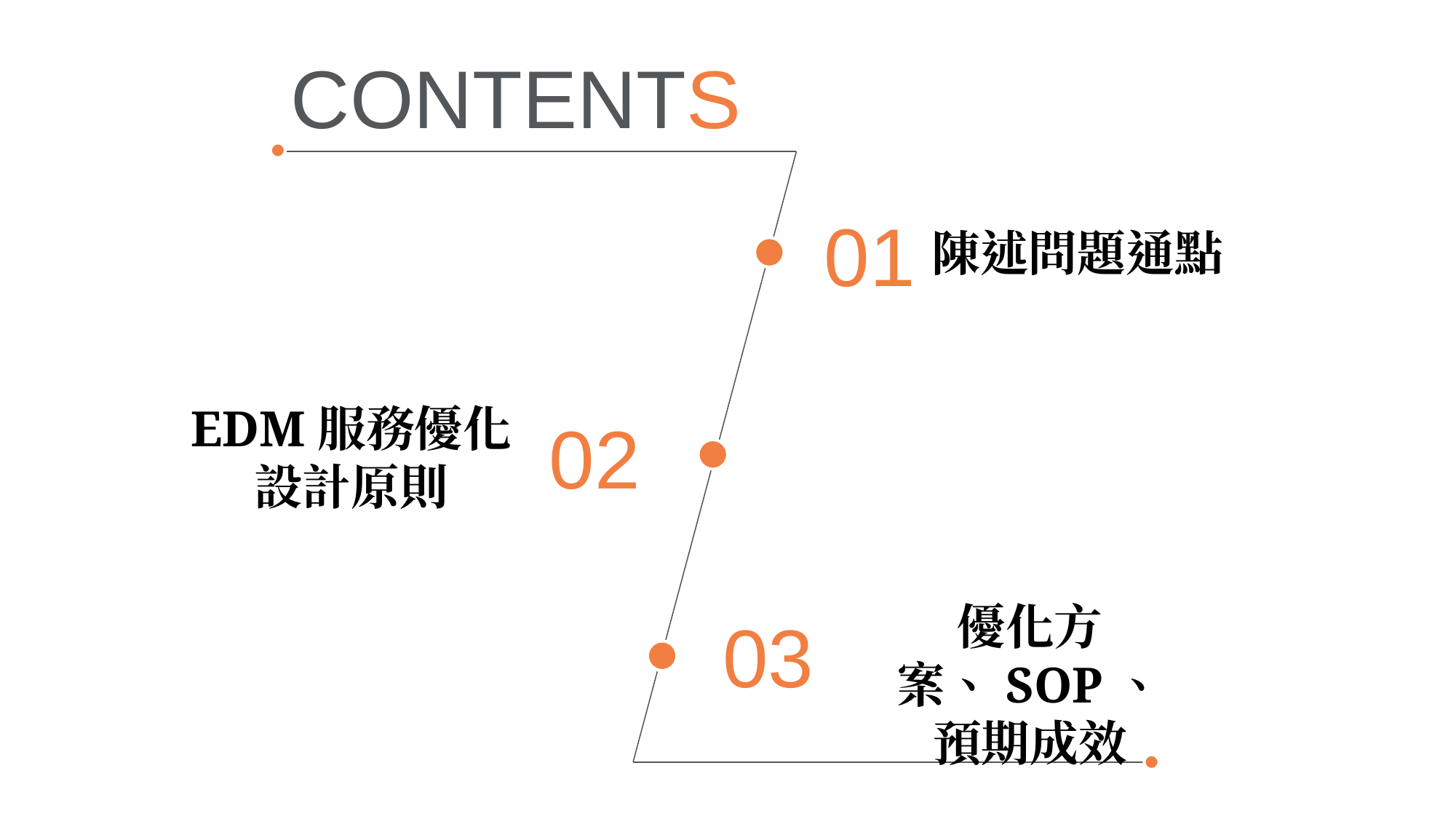

CONTENTS

01
陳述問題通點

EDM服務優化
設計原則
02

優化方案、SOP、
預期成效
03